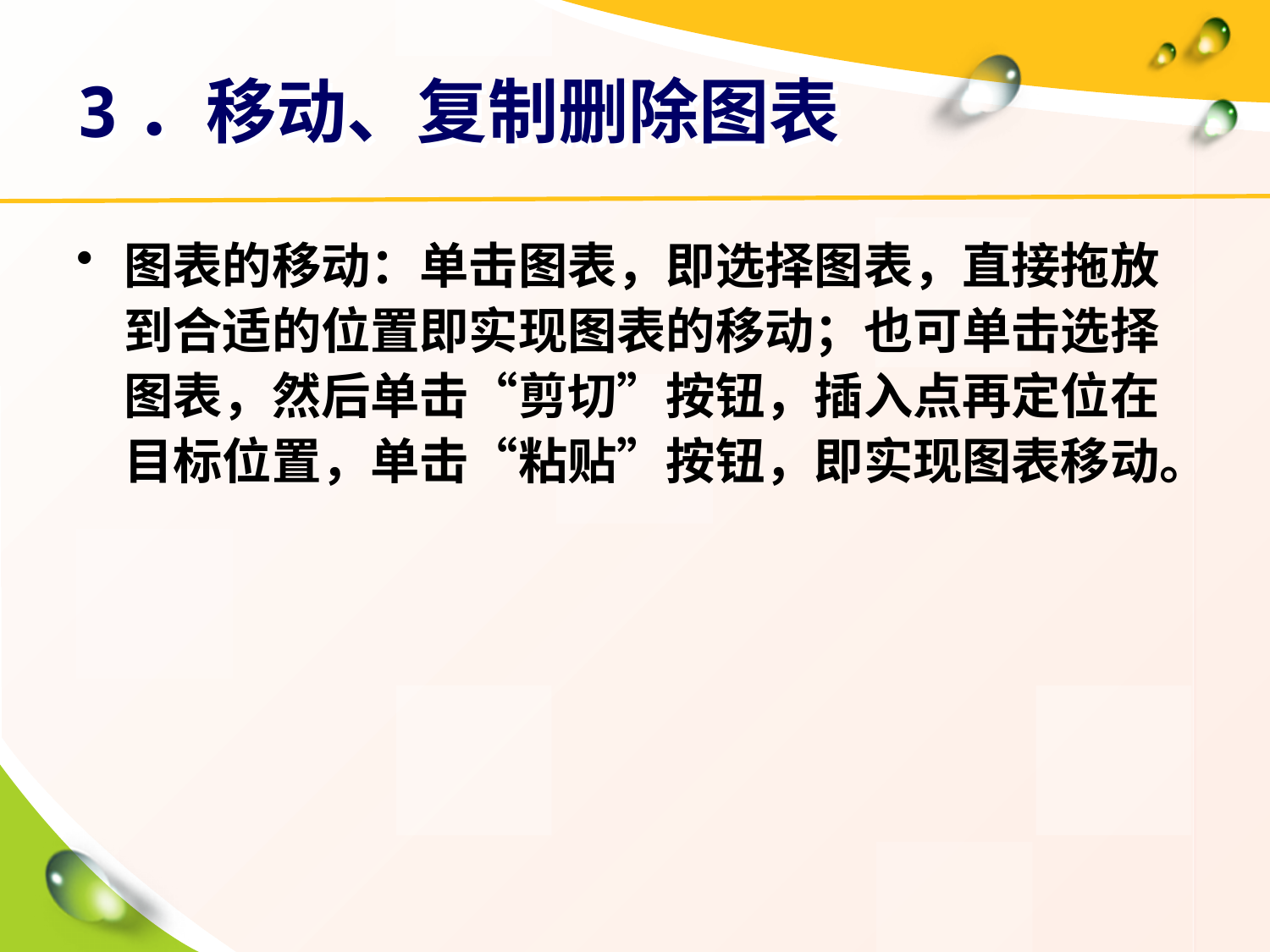

# 3．移动、复制删除图表
图表的移动：单击图表，即选择图表，直接拖放到合适的位置即实现图表的移动；也可单击选择图表，然后单击“剪切”按钮，插入点再定位在目标位置，单击“粘贴”按钮，即实现图表移动。